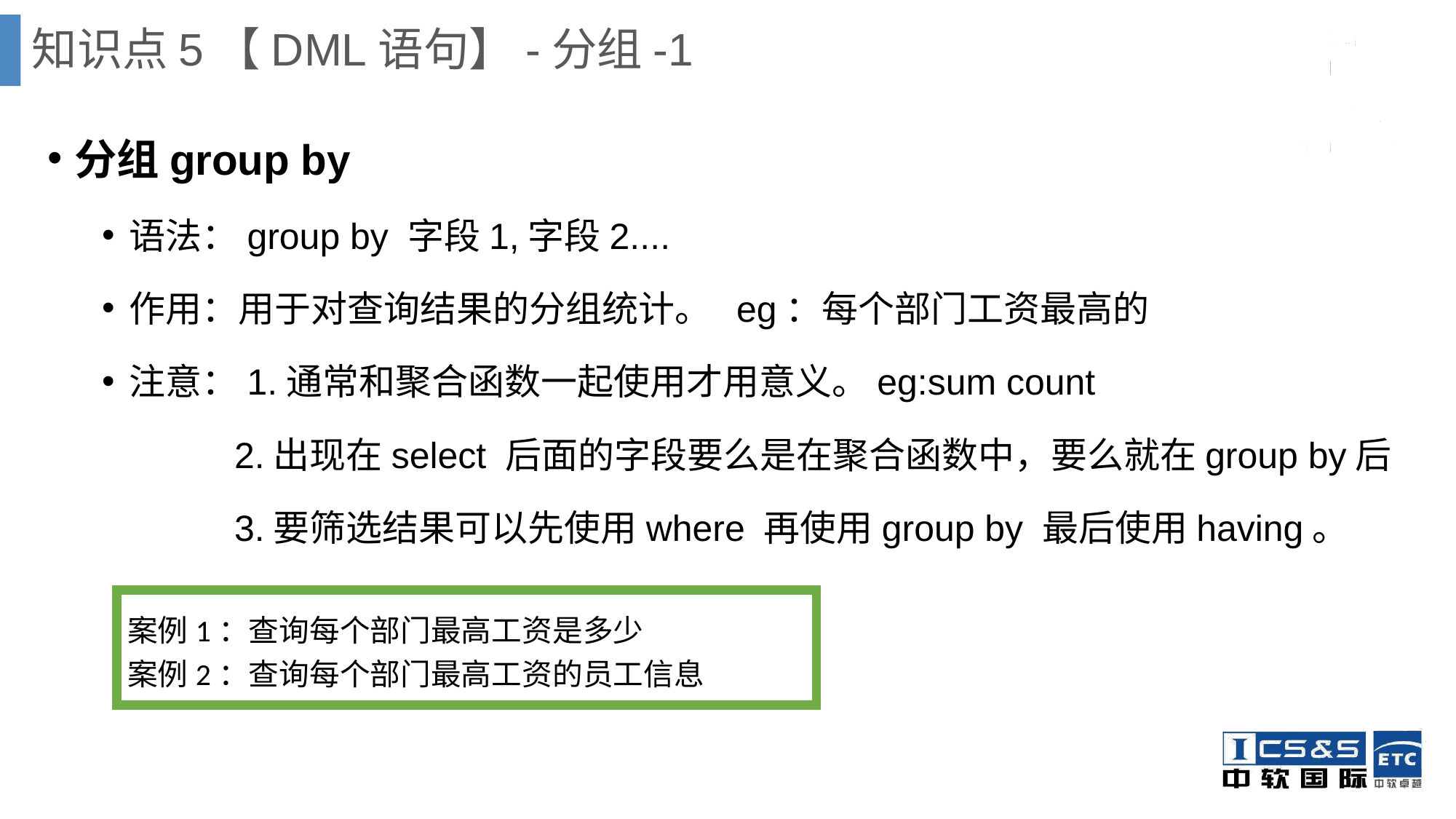

# 知识点5【DML语句】-分组-1
分组group by
语法：group by 字段1,字段2....
作用：用于对查询结果的分组统计。  eg：每个部门工资最高的
注意：1.通常和聚合函数一起使用才用意义。eg:sum count
             2.出现在select 后面的字段要么是在聚合函数中，要么就在group by后
             3.要筛选结果可以先使用where 再使用group by 最后使用having。
案例1：查询每个部门最高工资是多少
案例2：查询每个部门最高工资的员工信息